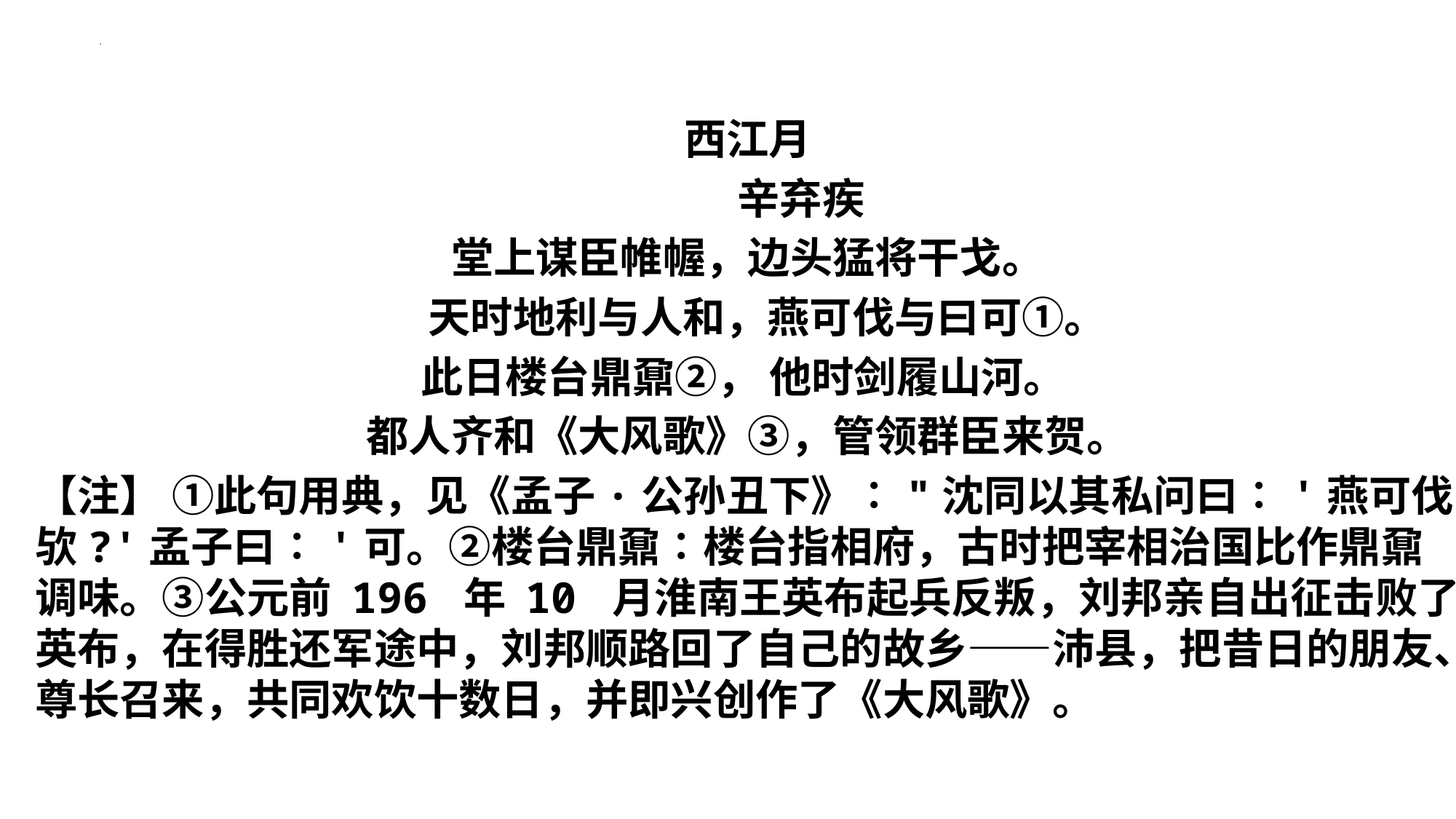

西江月
          辛弃疾
堂上谋臣帷幄，边头猛将干戈。
   天时地利与人和，燕可伐与曰可①。
   此日楼台鼎鼐②， 他时剑履山河。
都人齐和《大风歌》③，管领群臣来贺。
【注】 ①此句用典，见《孟子·公孙丑下》∶"沈同以其私问曰∶'燕可伐欤?'孟子曰∶'可。②楼台鼎鼐∶楼台指相府，古时把宰相治国比作鼎鼐调味。③公元前 196 年 10 月淮南王英布起兵反叛，刘邦亲自出征击败了英布，在得胜还军途中，刘邦顺路回了自己的故乡——沛县，把昔日的朋友、尊长召来，共同欢饮十数日，并即兴创作了《大风歌》。